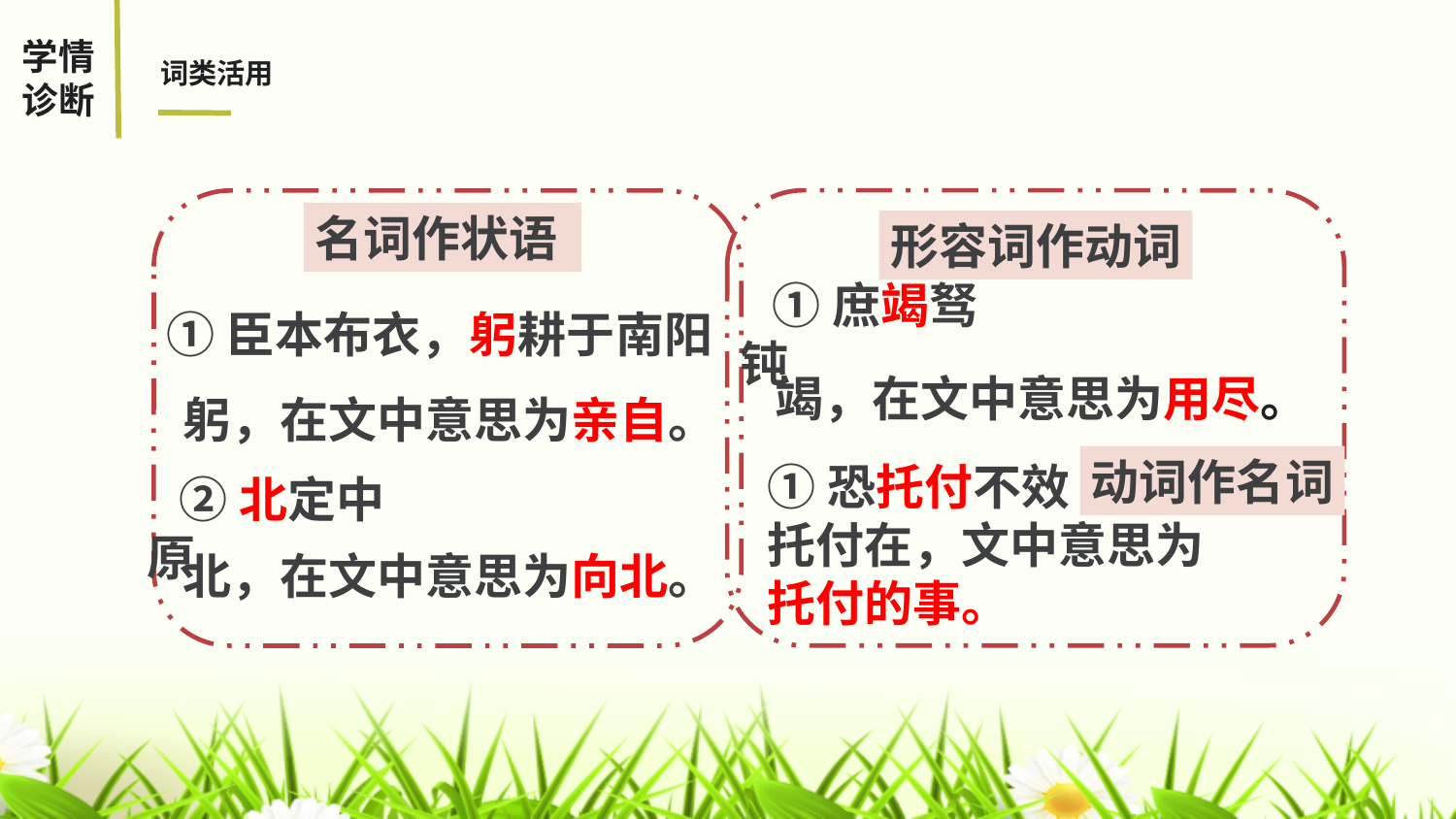

学情
诊断
词类活用

名词作状语
形容词作动词
①庶竭驽钝
①臣本布衣，躬耕于南阳
竭，在文中意思为用尽。
躬，在文中意思为亲自。
动词作名词
①恐托付不效
托付在，文中意思为
托付的事。
②北定中原
北，在文中意思为向北。